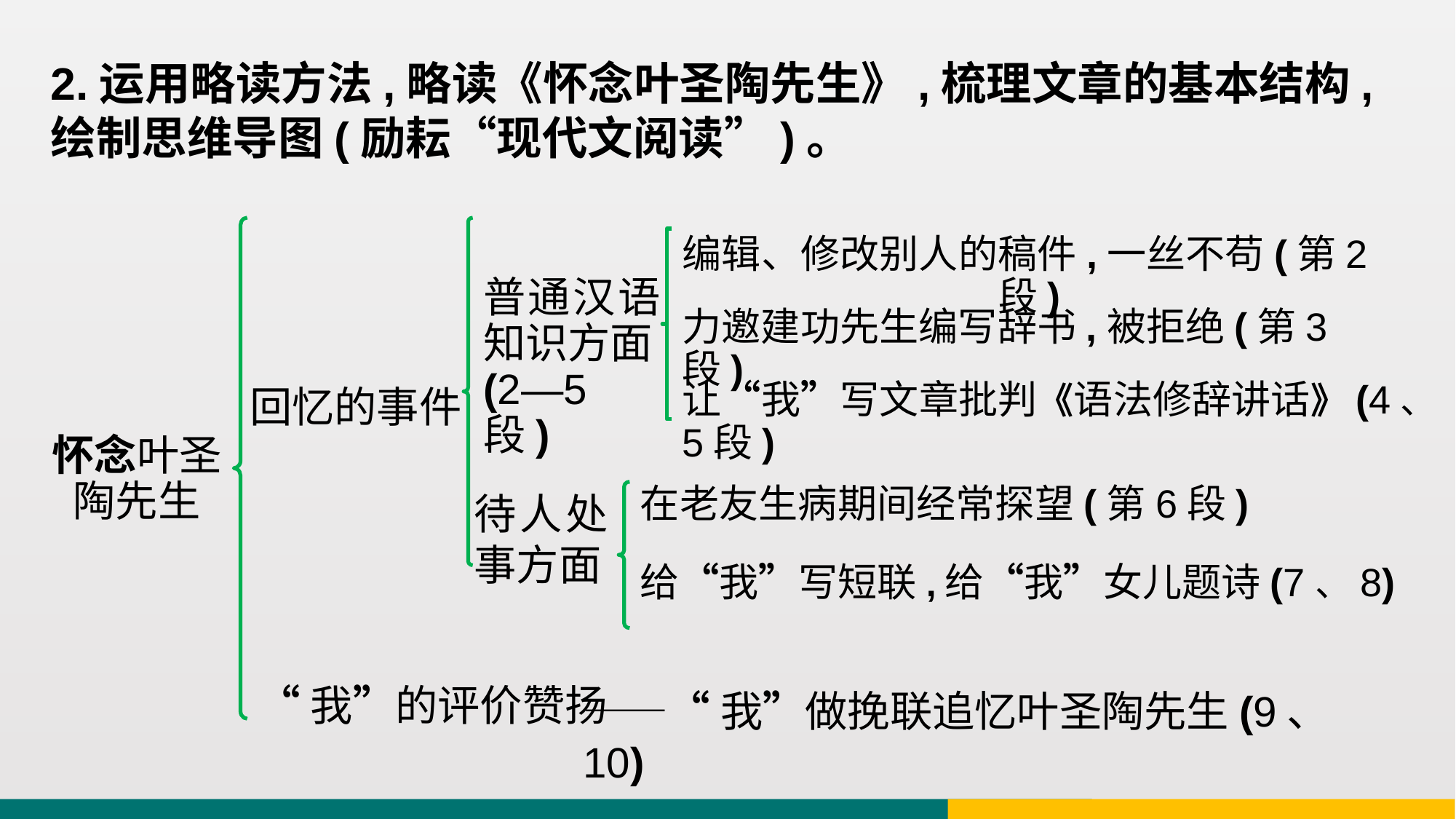

2.运用略读方法,略读《怀念叶圣陶先生》,梳理文章的基本结构,绘制思维导图(励耘“现代文阅读”)。

编辑、修改别人的稿件,一丝不苟(第2段)
普通汉语知识方面(2—5段)
力邀建功先生编写辞书,被拒绝(第3段)
让“我”写文章批判《语法修辞讲话》(4、5段)
回忆的事件
怀念叶圣陶先生
在老友生病期间经常探望(第6段)
待人处事方面

给“我”写短联,给“我”女儿题诗(7、8)
“我”的评价赞扬
——“我”做挽联追忆叶圣陶先生(9、10)